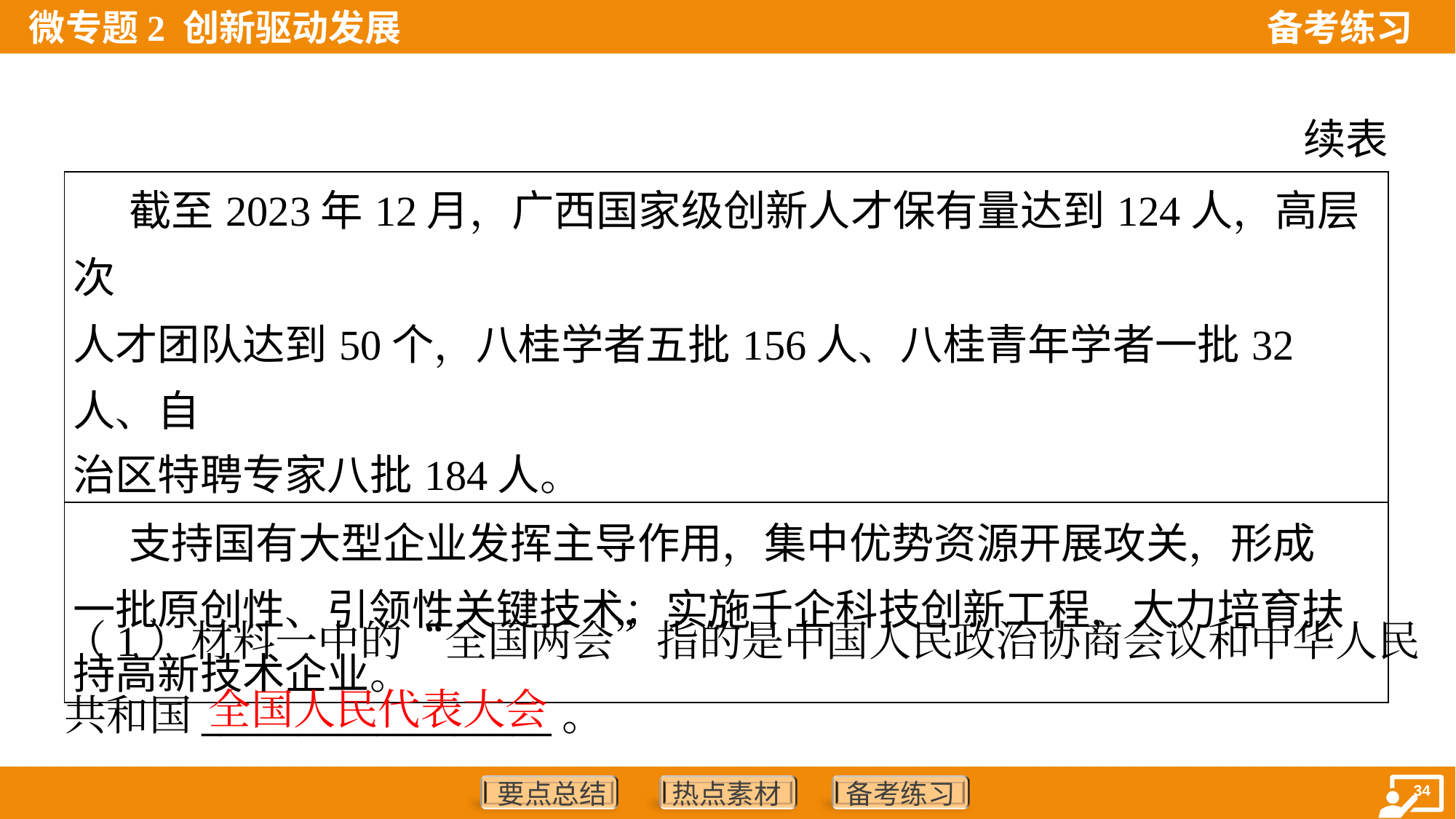

续表
| 截至2023年12月，广西国家级创新人才保有量达到124人，高层次 人才团队达到50个，八桂学者五批156人、八桂青年学者一批32人、自 治区特聘专家八批184人。 |
| --- |
| 支持国有大型企业发挥主导作用，集中优势资源开展攻关，形成 一批原创性、引领性关键技术；实施千企科技创新工程，大力培育扶 持高新技术企业。 |
（1）材料一中的“全国两会”指的是中国人民政治协商会议和中华人民
共和国__________________。
全国人民代表大会